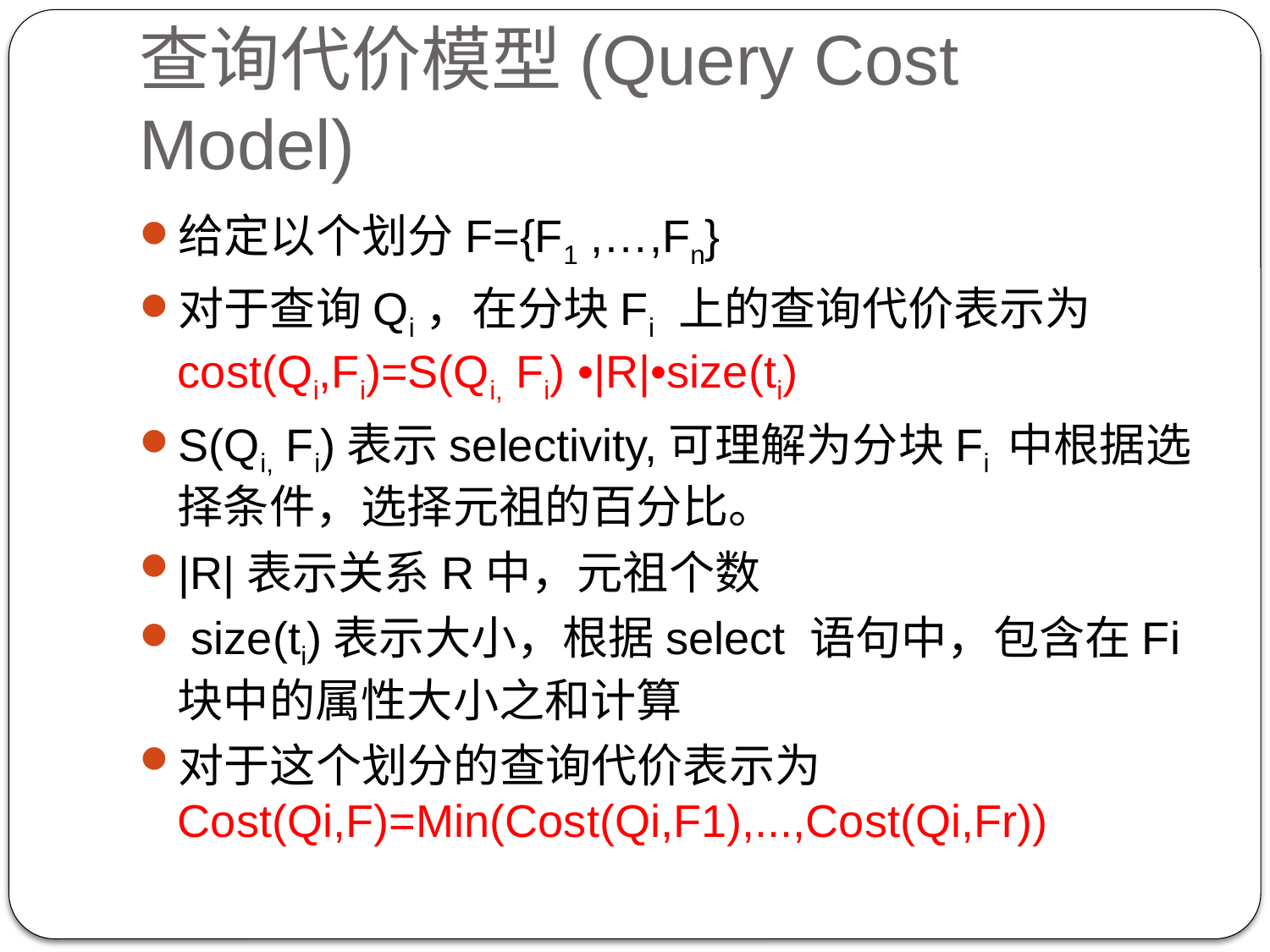

# 查询代价模型(Query Cost Model)
给定以个划分F={F1 ,…,Fn}
对于查询Qi，在分块Fi 上的查询代价表示为cost(Qi,Fi)=S(Qi, Fi) •|R|•size(ti)
S(Qi, Fi)表示selectivity,可理解为分块Fi 中根据选择条件，选择元祖的百分比。
|R|表示关系R中，元祖个数
 size(ti)表示大小，根据select 语句中，包含在Fi块中的属性大小之和计算
对于这个划分的查询代价表示为Cost(Qi,F)=Min(Cost(Qi,F1),...,Cost(Qi,Fr))